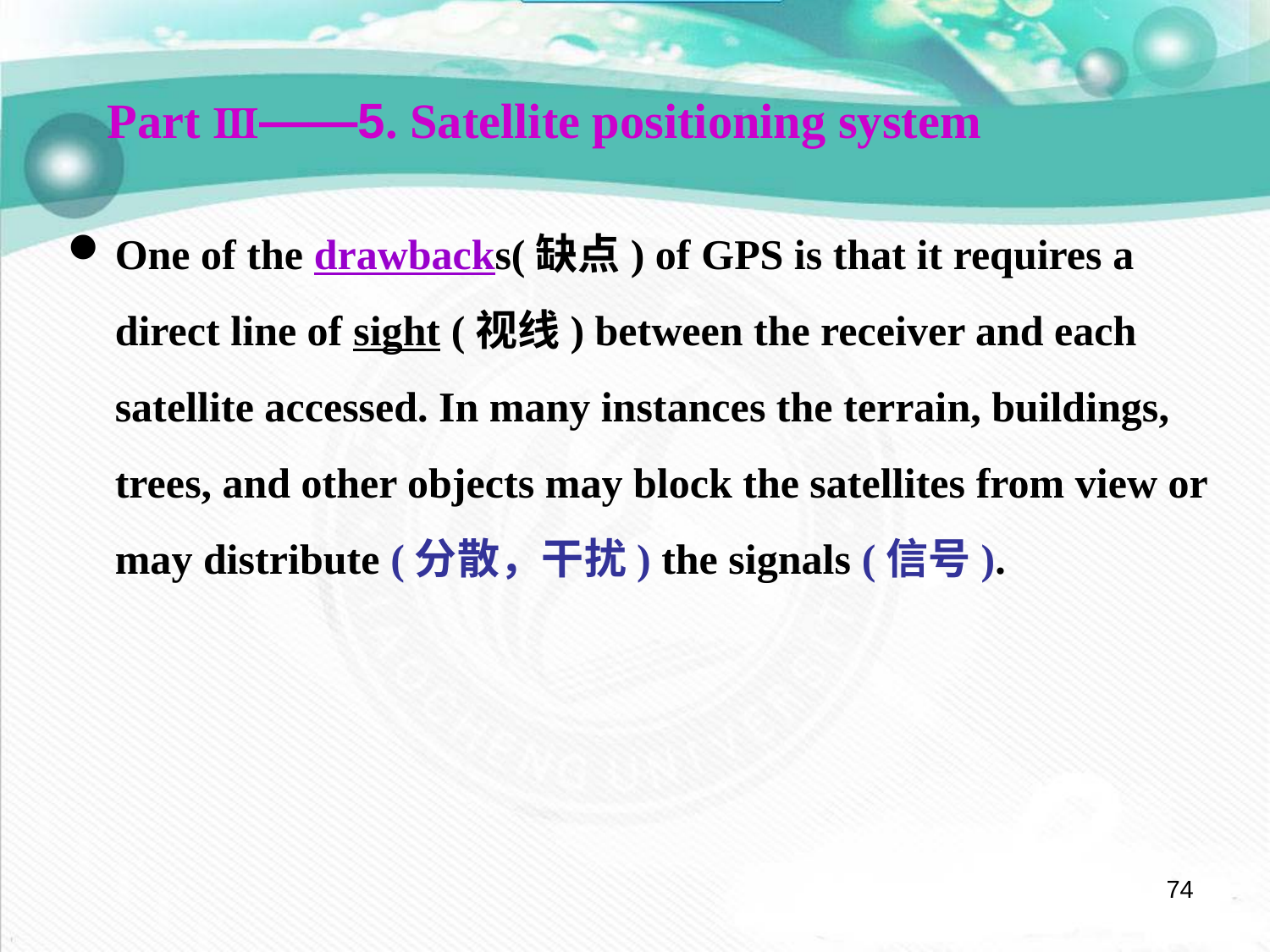

Part Ⅲ——5. Satellite positioning system
One of the drawbacks(缺点) of GPS is that it requires a direct line of sight (视线) between the receiver and each satellite accessed. In many instances the terrain, buildings, trees, and other objects may block the satellites from view or may distribute (分散，干扰) the signals (信号).
74